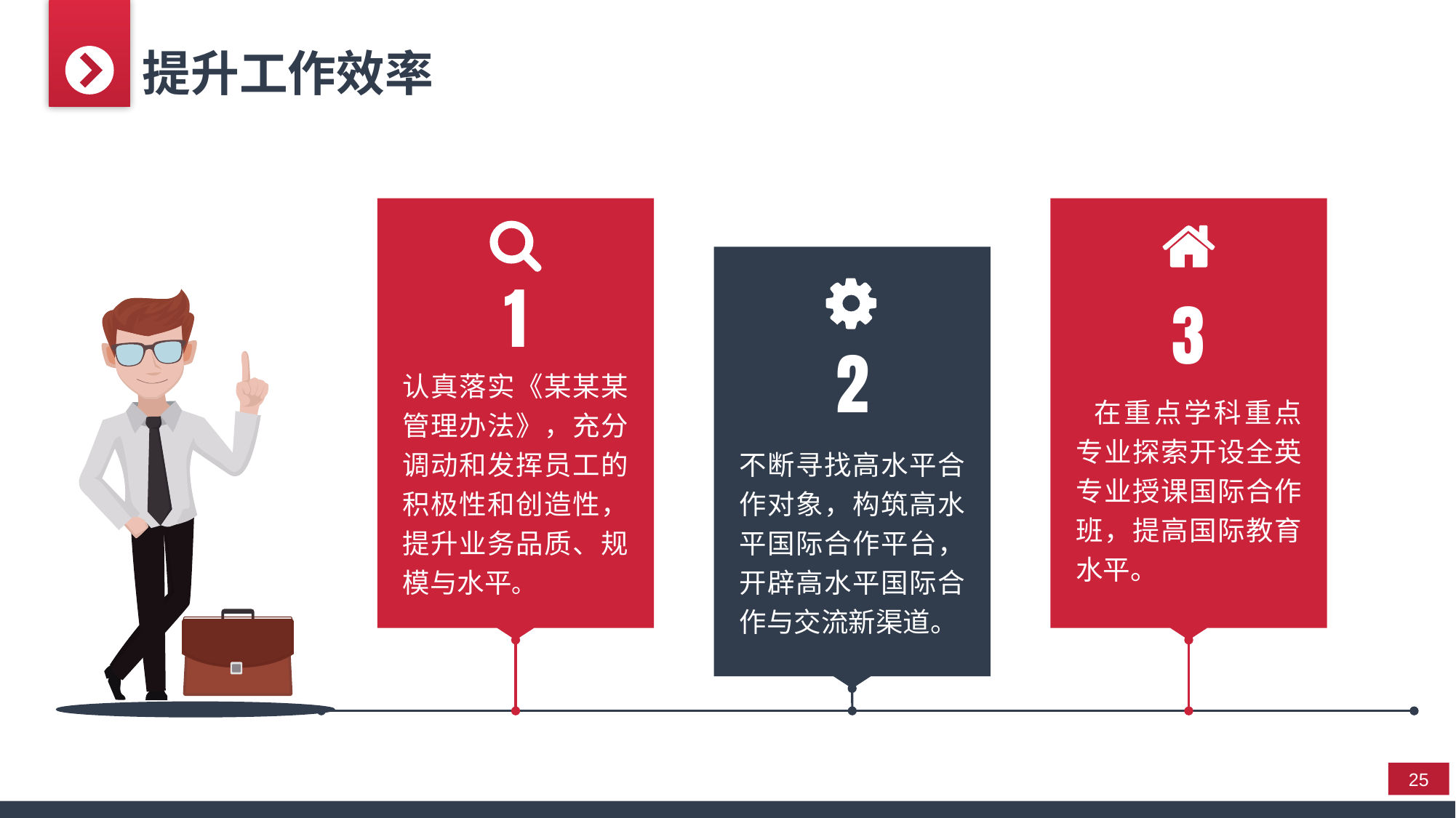

提升工作效率

1

3
2
认真落实《某某某管理办法》，充分调动和发挥员工的积极性和创造性，提升业务品质、规模与水平。
 在重点学科重点专业探索开设全英专业授课国际合作班，提高国际教育水平。
不断寻找高水平合作对象，构筑高水平国际合作平台，开辟高水平国际合作与交流新渠道。